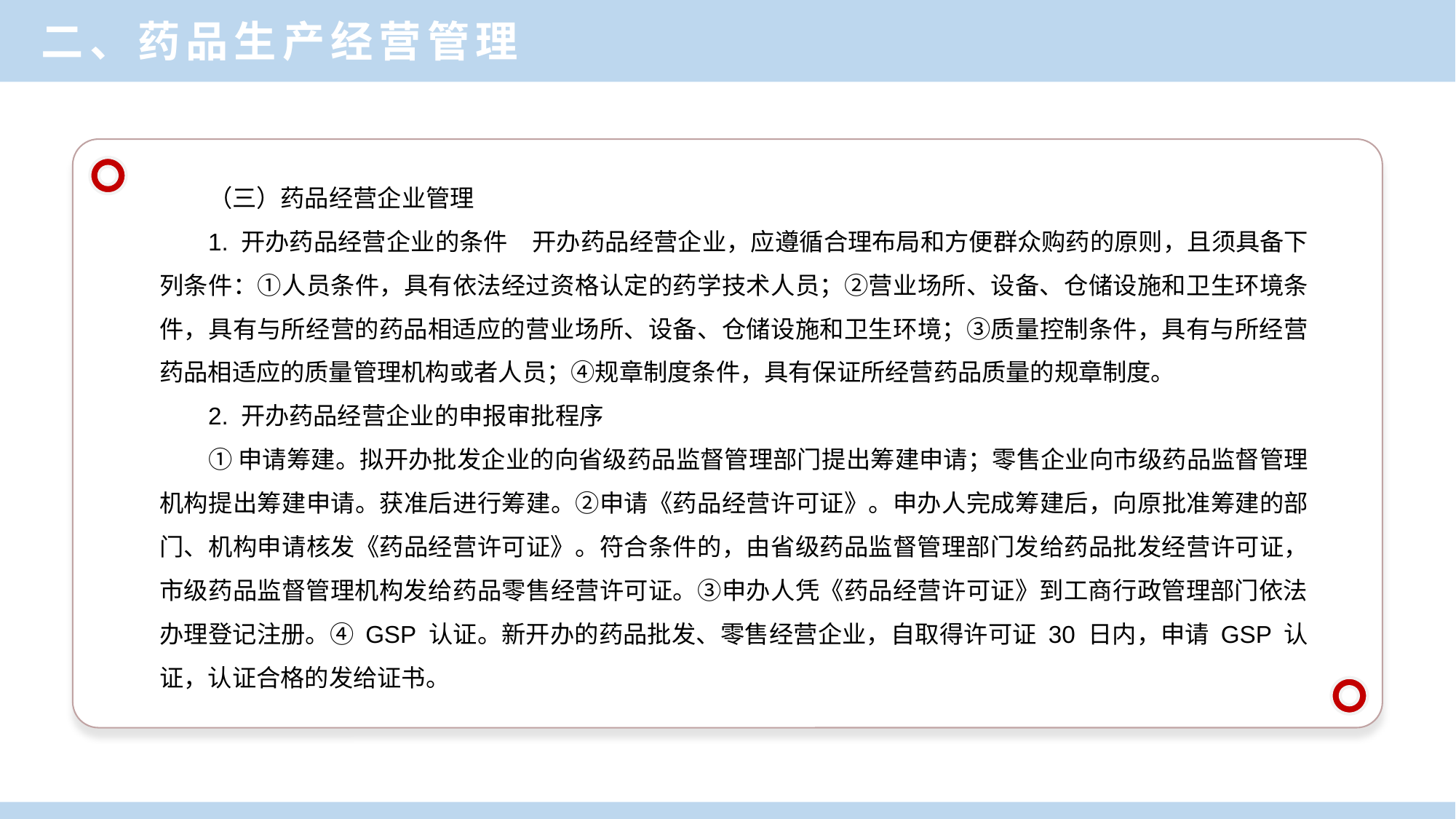

二、药品生产经营管理

（三）药品经营企业管理
1. 开办药品经营企业的条件　开办药品经营企业，应遵循合理布局和方便群众购药的原则，且须具备下列条件：①人员条件，具有依法经过资格认定的药学技术人员；②营业场所、设备、仓储设施和卫生环境条件，具有与所经营的药品相适应的营业场所、设备、仓储设施和卫生环境；③质量控制条件，具有与所经营药品相适应的质量管理机构或者人员；④规章制度条件，具有保证所经营药品质量的规章制度。
2. 开办药品经营企业的申报审批程序
①申请筹建。拟开办批发企业的向省级药品监督管理部门提出筹建申请；零售企业向市级药品监督管理机构提出筹建申请。获准后进行筹建。②申请《药品经营许可证》。申办人完成筹建后，向原批准筹建的部门、机构申请核发《药品经营许可证》。符合条件的，由省级药品监督管理部门发给药品批发经营许可证，市级药品监督管理机构发给药品零售经营许可证。③申办人凭《药品经营许可证》到工商行政管理部门依法办理登记注册。④ GSP 认证。新开办的药品批发、零售经营企业，自取得许可证 30 日内，申请 GSP 认证，认证合格的发给证书。